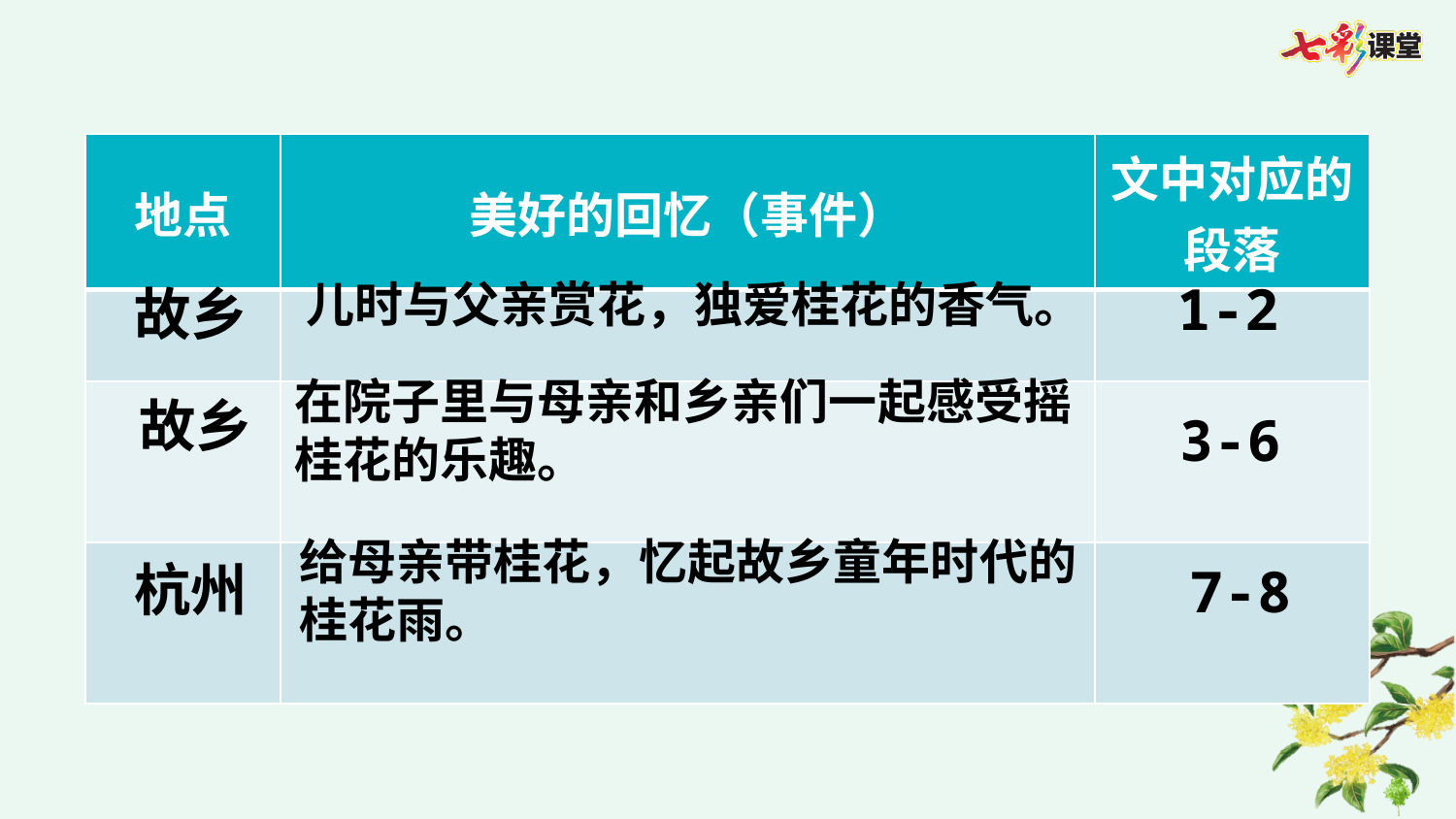

| 地点 | 美好的回忆（事件） | 文中对应的段落 |
| --- | --- | --- |
|  |  |  |
|  |  |  |
|  |  |  |
1-2
儿时与父亲赏花，独爱桂花的香气。
故乡
在院子里与母亲和乡亲们一起感受摇桂花的乐趣。
故乡
3-6
给母亲带桂花，忆起故乡童年时代的桂花雨。
杭州
7-8